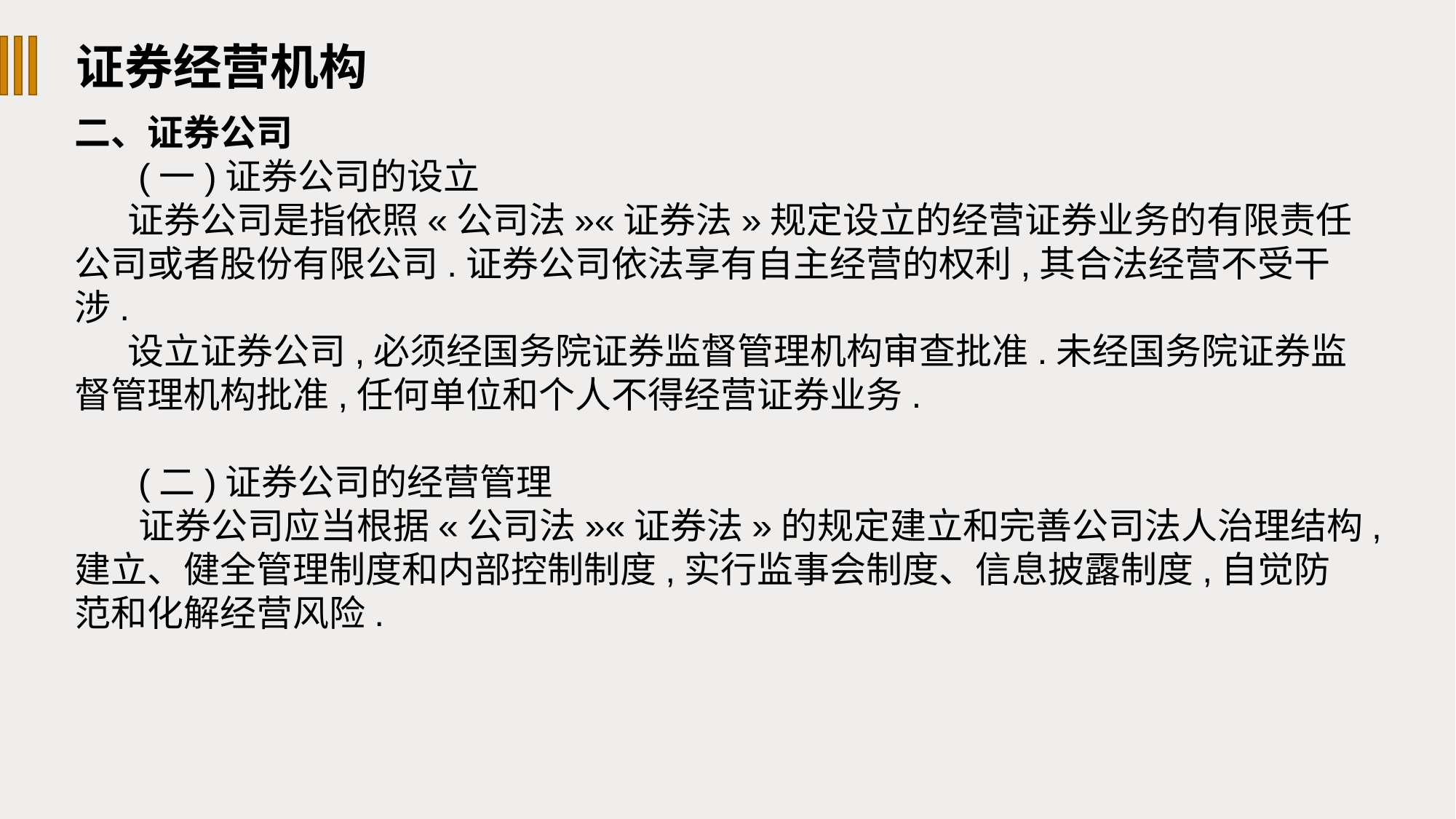

证券经营机构

二、证券公司
(一)证券公司的设立
证券公司是指依照«公司法»«证券法»规定设立的经营证券业务的有限责任公司或者股份有限公司.证券公司依法享有自主经营的权利,其合法经营不受干涉.
设立证券公司,必须经国务院证券监督管理机构审查批准.未经国务院证券监督管理机构批准,任何单位和个人不得经营证券业务.

(二)证券公司的经营管理
证券公司应当根据«公司法»«证券法»的规定建立和完善公司法人治理结构,建立、健全管理制度和内部控制制度,实行监事会制度、信息披露制度,自觉防范和化解经营风险.